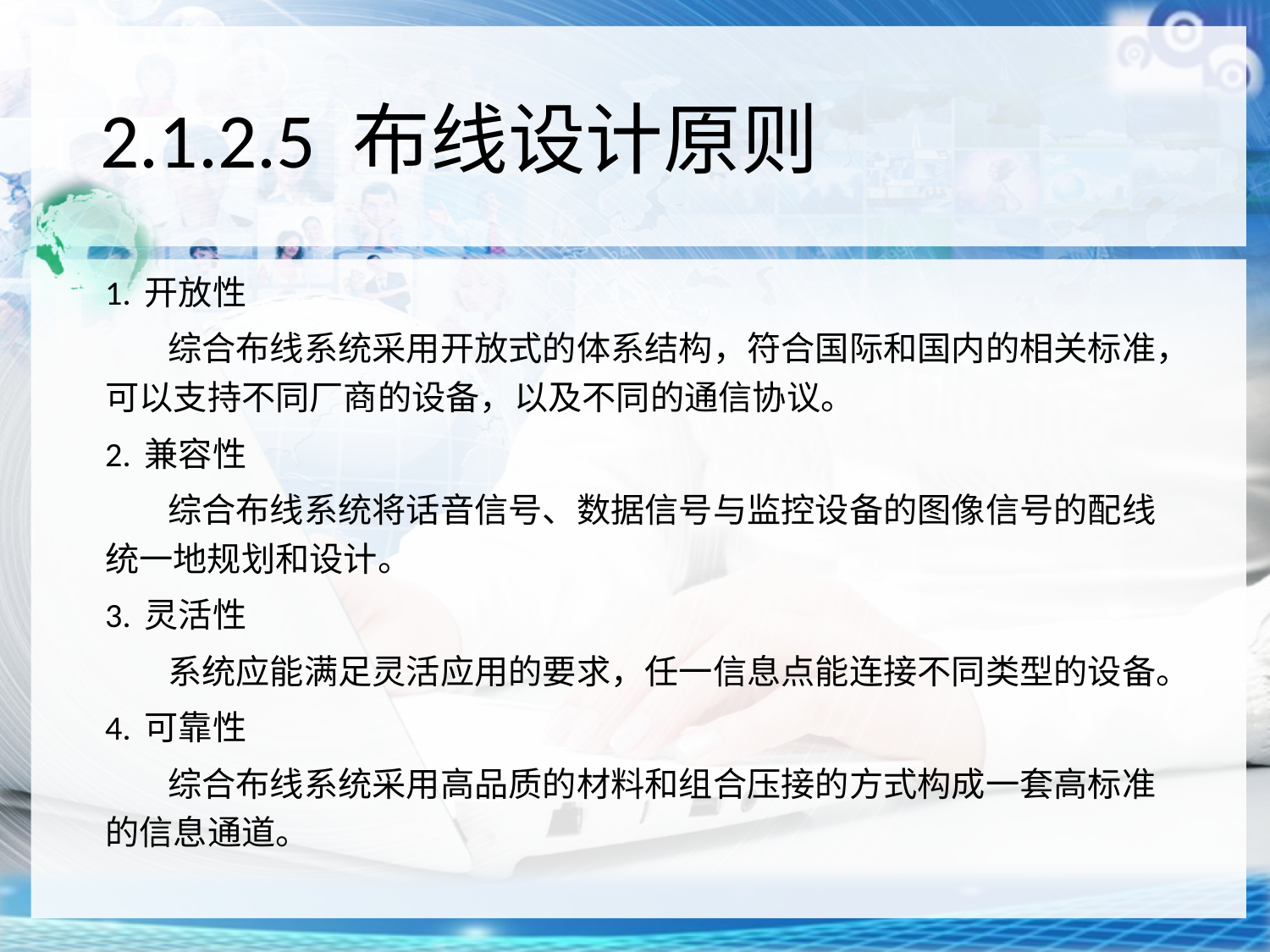

# 2.1.2.5 布线设计原则
1. 开放性
综合布线系统采用开放式的体系结构，符合国际和国内的相关标准，可以支持不同厂商的设备，以及不同的通信协议。
2. 兼容性
综合布线系统将话音信号、数据信号与监控设备的图像信号的配线统一地规划和设计。
3. 灵活性
系统应能满足灵活应用的要求，任一信息点能连接不同类型的设备。
4. 可靠性
综合布线系统采用高品质的材料和组合压接的方式构成一套高标准的信息通道。